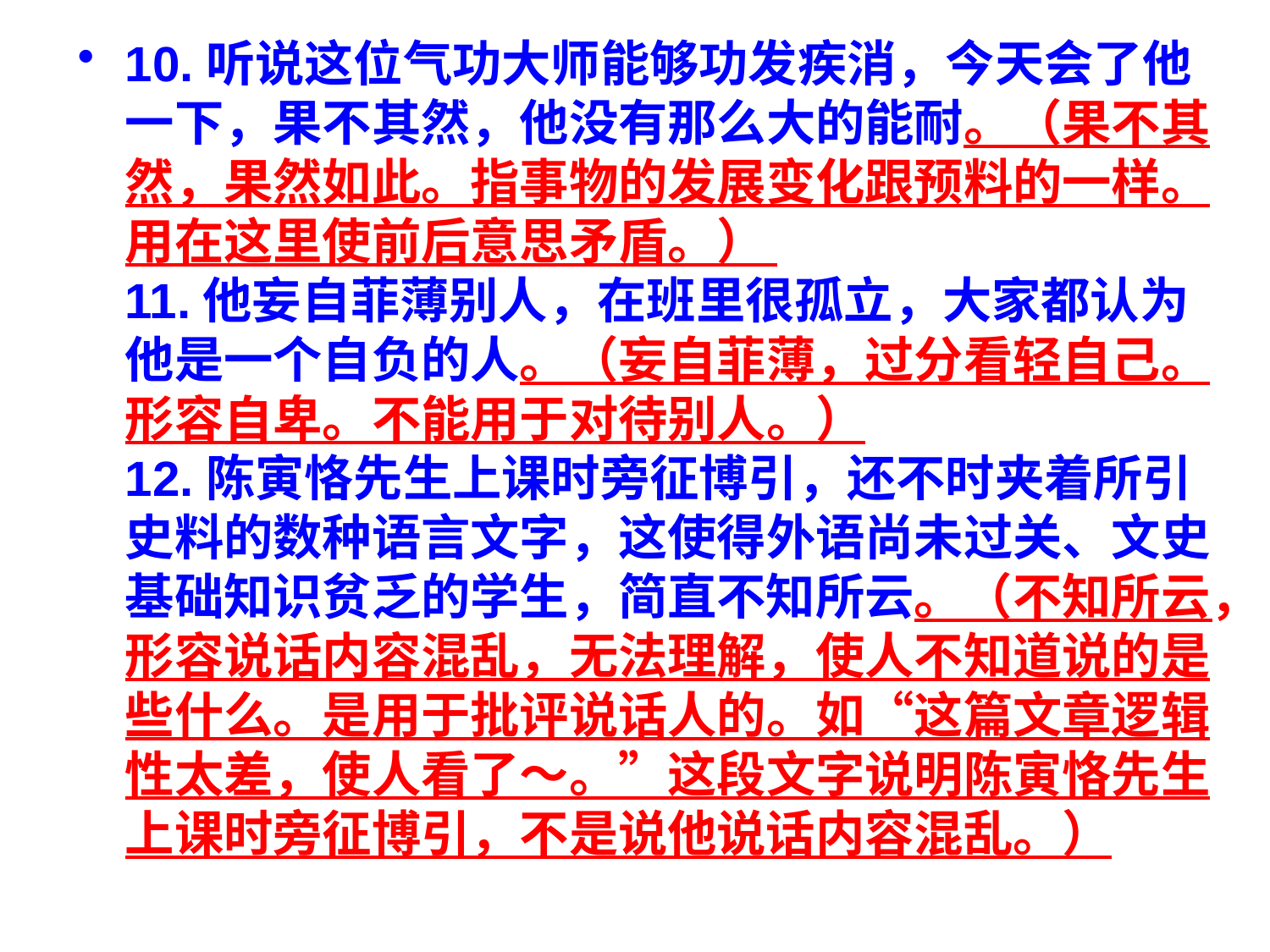

10.听说这位气功大师能够功发疾消，今天会了他一下，果不其然，他没有那么大的能耐。（果不其然，果然如此。指事物的发展变化跟预料的一样。用在这里使前后意思矛盾。） 
11.他妄自菲薄别人，在班里很孤立，大家都认为他是一个自负的人。（妄自菲薄，过分看轻自己。形容自卑。不能用于对待别人。） 
12.陈寅恪先生上课时旁征博引，还不时夹着所引史料的数种语言文字，这使得外语尚未过关、文史基础知识贫乏的学生，简直不知所云。（不知所云，形容说话内容混乱，无法理解，使人不知道说的是些什么。是用于批评说话人的。如“这篇文章逻辑性太差，使人看了～。”这段文字说明陈寅恪先生上课时旁征博引，不是说他说话内容混乱。）